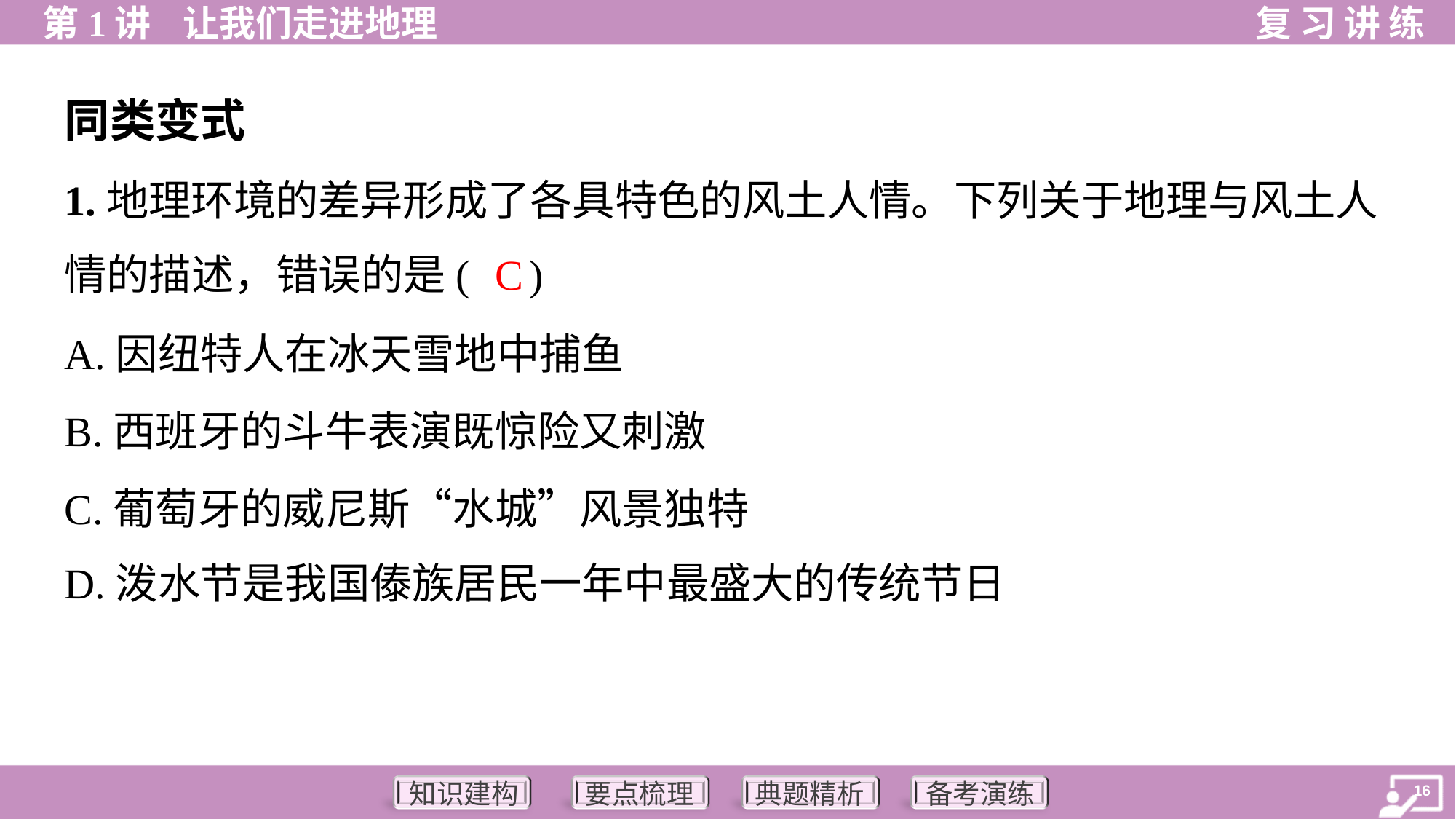

同类变式
1.地理环境的差异形成了各具特色的风土人情。下列关于地理与风土人
情的描述，错误的是(     )
C
A.因纽特人在冰天雪地中捕鱼
B.西班牙的斗牛表演既惊险又刺激
C.葡萄牙的威尼斯“水城”风景独特
D.泼水节是我国傣族居民一年中最盛大的传统节日